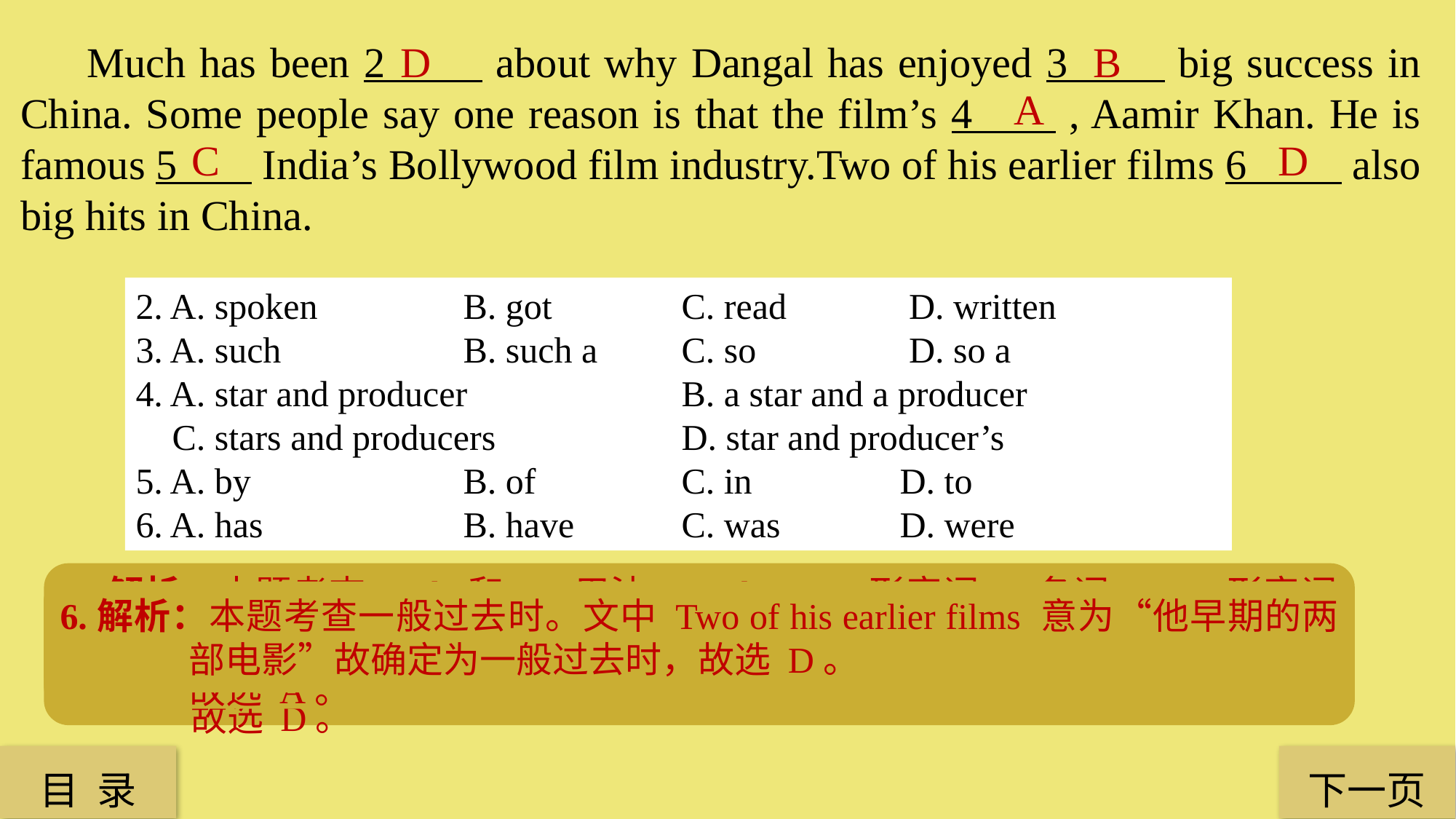

B
     Much has been 2        about why Dangal has enjoyed 3        big success in China. Some people say one reason is that the film’s 4       , Aamir Khan. He is famous 5        India’s Bollywood film industry.Two of his earlier films 6          also big hits in China.
D
A
C
D
2. A. spoken 		B. got 		C. read	 	 D. written
3. A. such 		B. such a 	C. so 		 D. so a
4. A. star and producer 		B. a star and a producer
    C. stars and producers 		D. star and producer’s
5. A. by 		B. of 		C. in 		D. to
6. A. has 		B. have 	C. was 		D. were
3. 解析：本题考查 such 和 so 用法。such a/an+ 形容词 + 名词；so+ 形容词 +a/an+ 名词。原句意思：电影《摔跤吧！爸爸》为什么能在中国获得如此巨大的成功，B 项 such a big success 符合结构，故选 B。
2. 解析：本题考查动词过去分词的词义辩析。原句意思：许多关于电影《摔跤吧！爸爸》如何在中国收获巨大的票房成功的报道被记录了下来。动词应用现在完成时的被动语态，write 意为“写”。仅答案 D 项符合要求，故选 D。
4.解析：本题考查名词的单复数用法。star 表示“明星”，producer 表示“制片人”，根据句意，Aamir Khan 既是明星也是制片人，表示同一个人，故选 A。
5.解析：本题考查介词的用法。原句意思：他在印度的宝莱坞电影业内很出名，故选 C。
6.解析：本题考查一般过去时。文中 Two of his earlier films 意为“他早期的两部电影”故确定为一般过去时，故选 D。